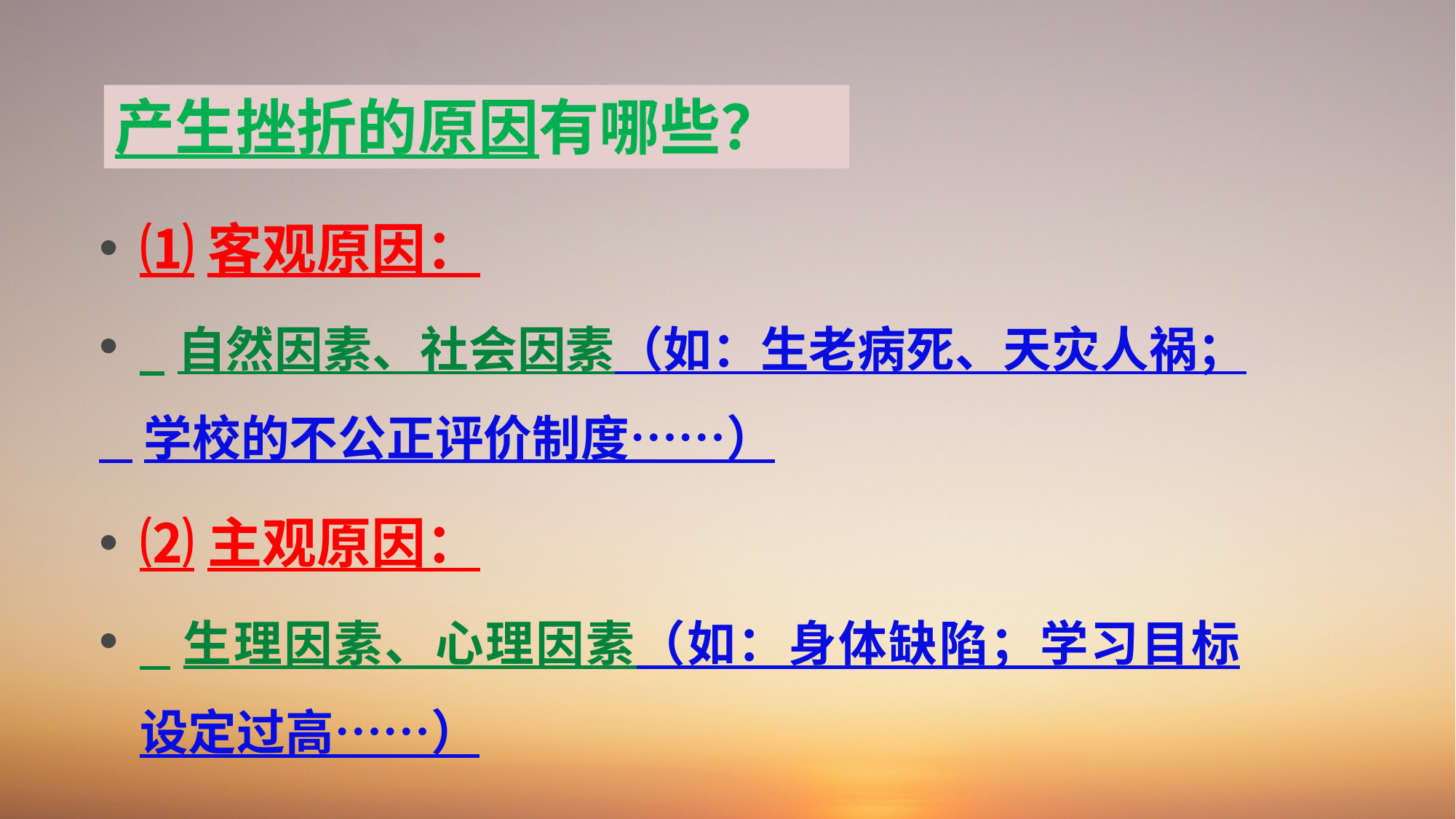

产生挫折的原因有哪些？
⑴客观原因：
  自然因素、社会因素（如：生老病死、天灾人祸；
   学校的不公正评价制度……）
⑵主观原因：
  生理因素、心理因素（如：身体缺陷；学习目标设定过高……）